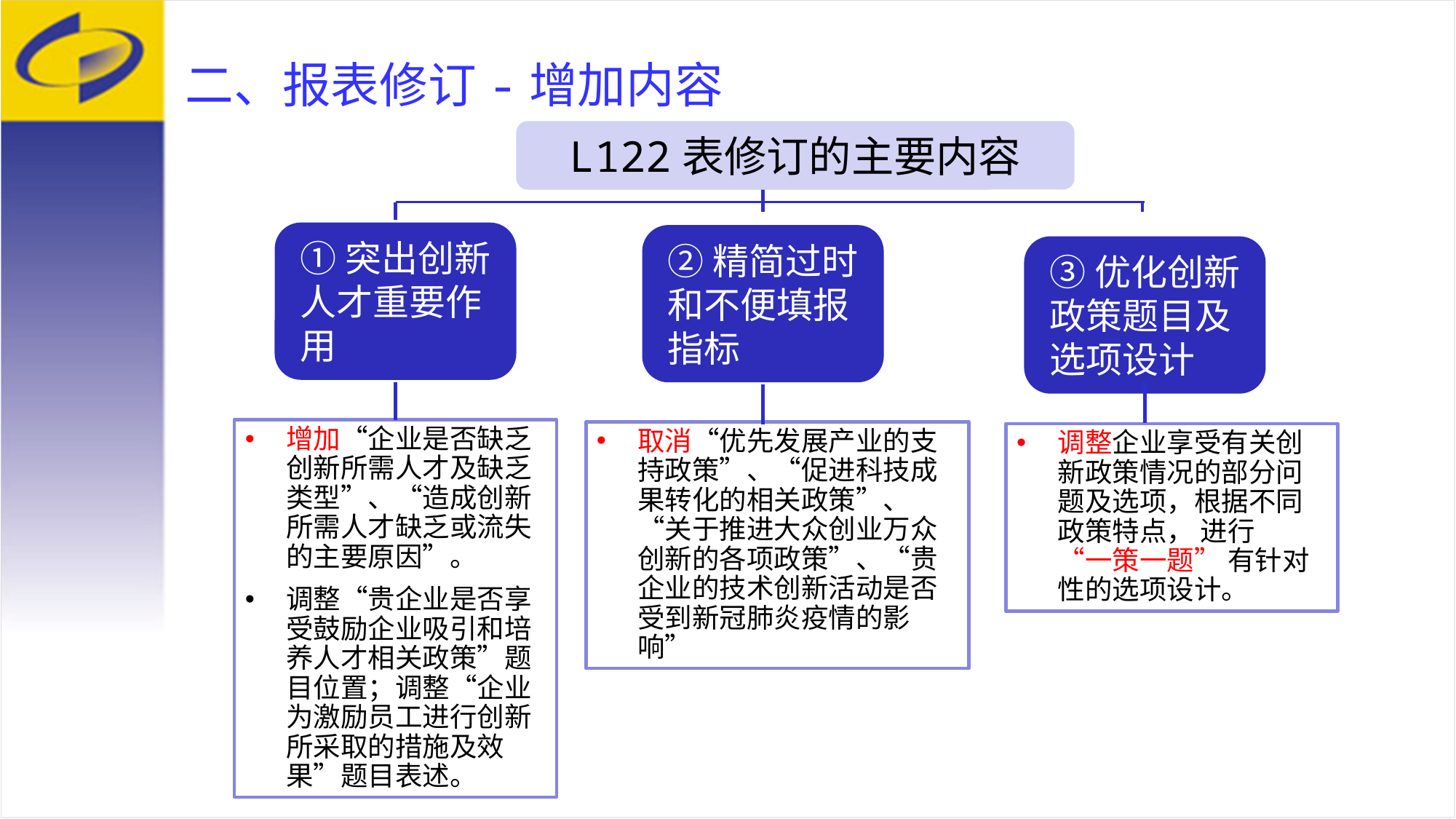

二、报表修订-增加内容
L122表修订的主要内容
②精简过时和不便填报指标
③优化创新政策题目及选项设计
①突出创新人才重要作用
调整企业享受有关创新政策情况的部分问题及选项，根据不同政策特点， 进行   “一策一题” 有针对性的选项设计。
增加“企业是否缺乏创新所需人才及缺乏类型”、“造成创新所需人才缺乏或流失的主要原因”。
调整“贵企业是否享受鼓励企业吸引和培养人才相关政策”题目位置；调整“企业为激励员工进行创新所采取的措施及效果”题目表述。
取消“优先发展产业的支持政策”、“促进科技成果转化的相关政策”、“关于推进大众创业万众创新的各项政策”、“贵企业的技术创新活动是否受到新冠肺炎疫情的影响”

6